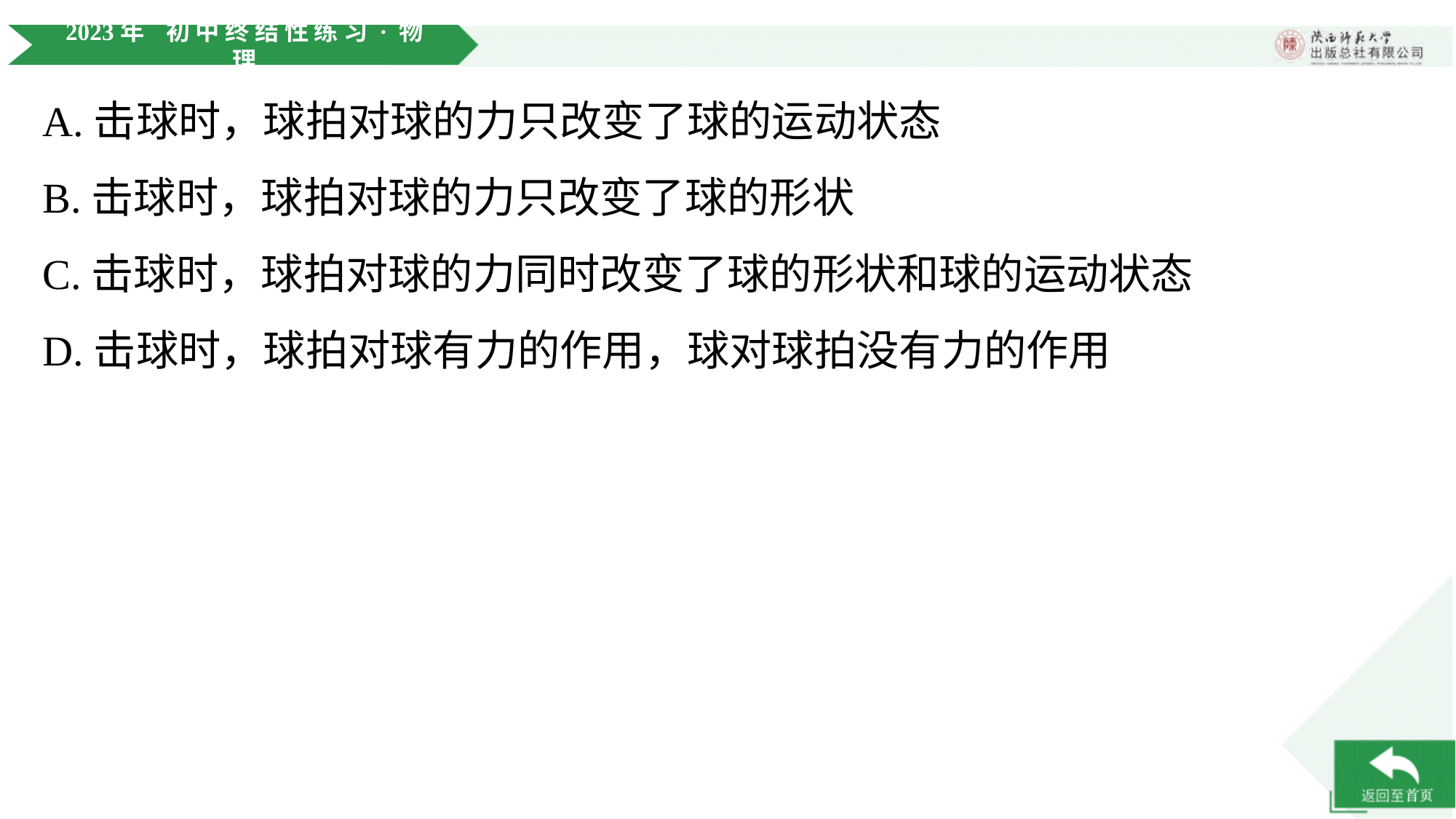

A.击球时，球拍对球的力只改变了球的运动状态
B.击球时，球拍对球的力只改变了球的形状
C.击球时，球拍对球的力同时改变了球的形状和球的运动状态
D.击球时，球拍对球有力的作用，球对球拍没有力的作用